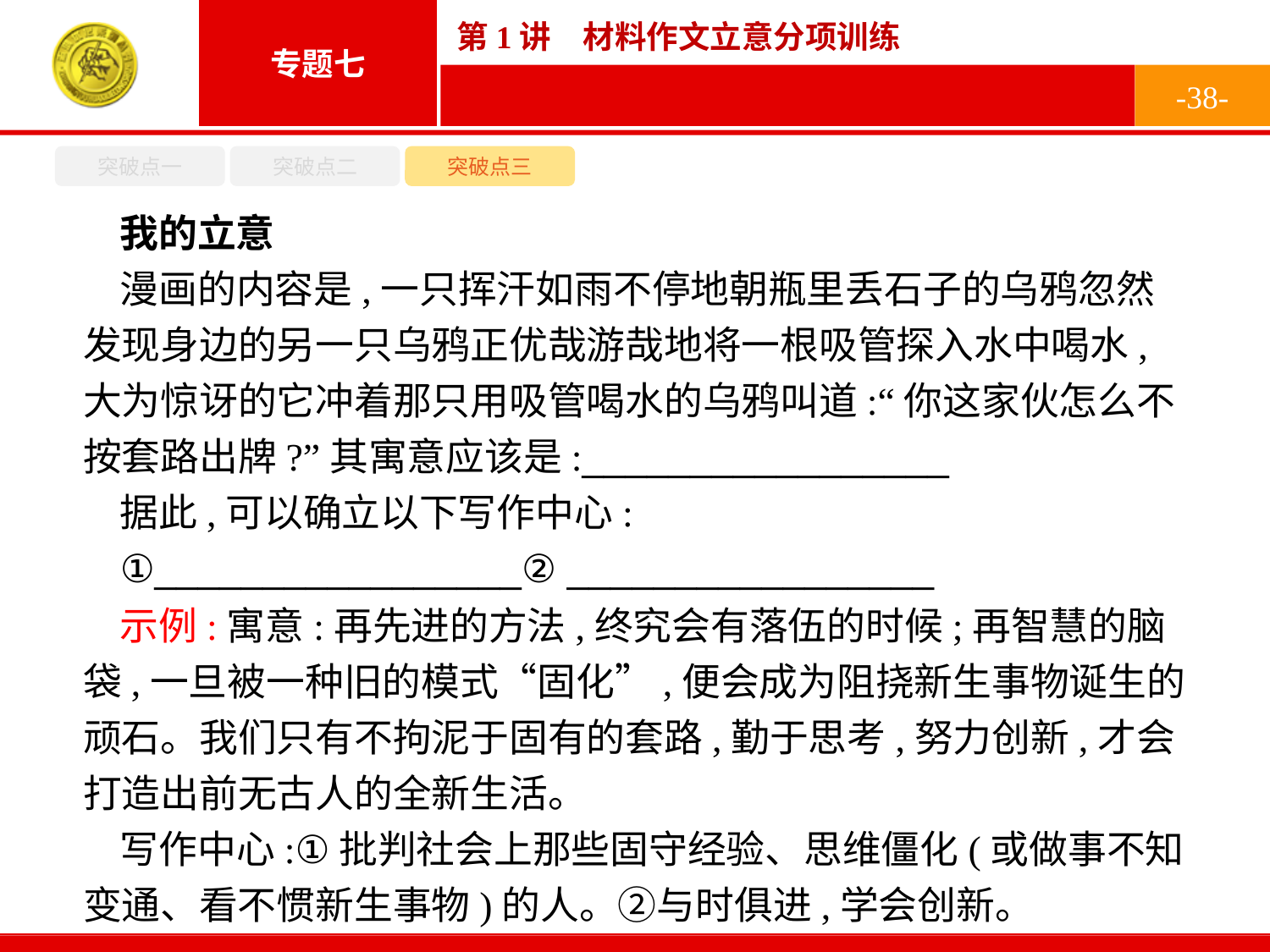

-38-
突破点一
突破点二
突破点三
我的立意
漫画的内容是,一只挥汗如雨不停地朝瓶里丢石子的乌鸦忽然发现身边的另一只乌鸦正优哉游哉地将一根吸管探入水中喝水,大为惊讶的它冲着那只用吸管喝水的乌鸦叫道:“你这家伙怎么不按套路出牌?”其寓意应该是:_________________
据此,可以确立以下写作中心:
①_________________② _________________
示例:寓意:再先进的方法,终究会有落伍的时候;再智慧的脑袋,一旦被一种旧的模式“固化”,便会成为阻挠新生事物诞生的顽石。我们只有不拘泥于固有的套路,勤于思考,努力创新,才会打造出前无古人的全新生活。
写作中心:①批判社会上那些固守经验、思维僵化(或做事不知变通、看不惯新生事物)的人。②与时俱进,学会创新。